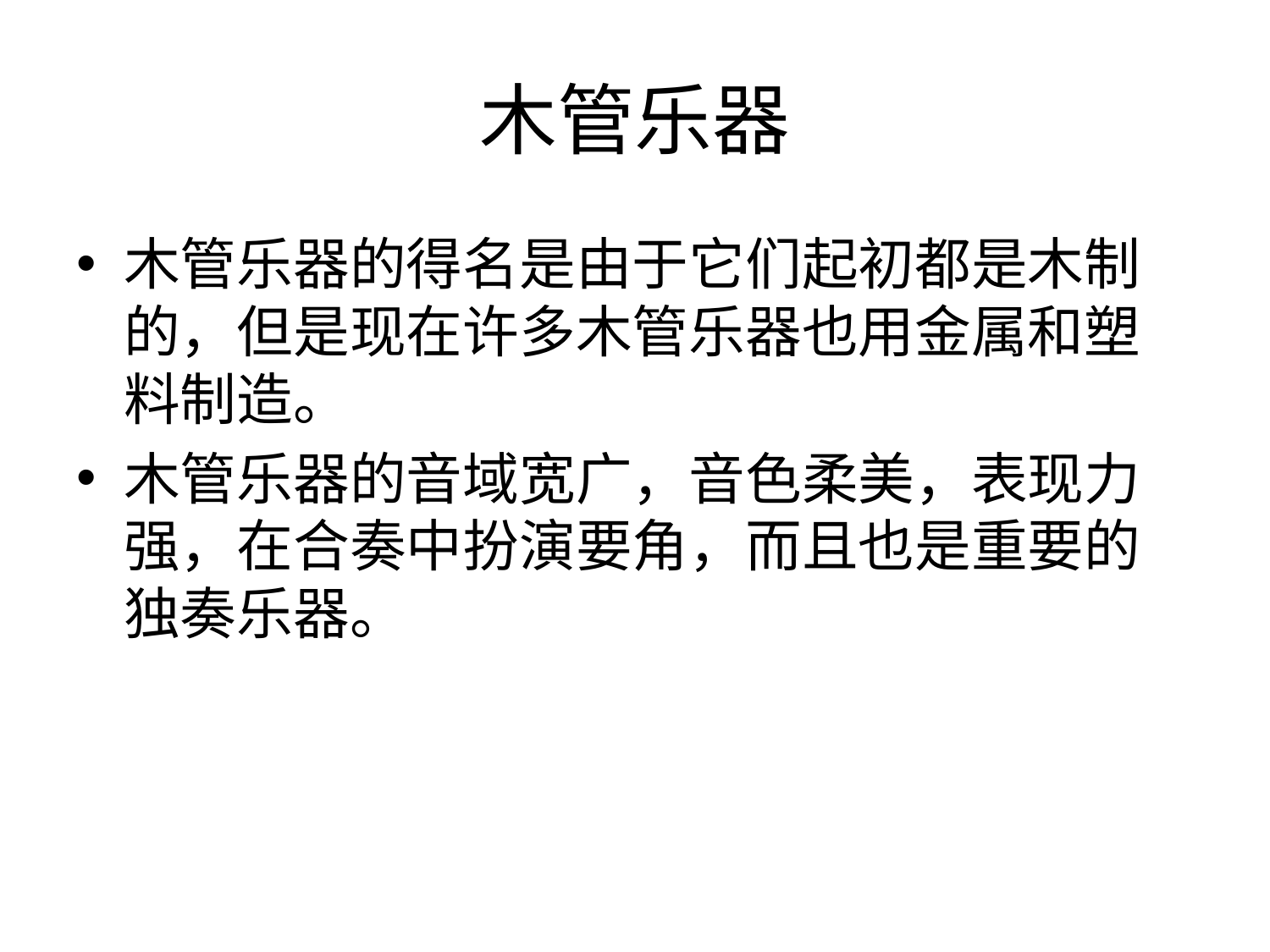

# 木管乐器
木管乐器的得名是由于它们起初都是木制的，但是现在许多木管乐器也用金属和塑料制造。
木管乐器的音域宽广，音色柔美，表现力强，在合奏中扮演要角，而且也是重要的独奏乐器。